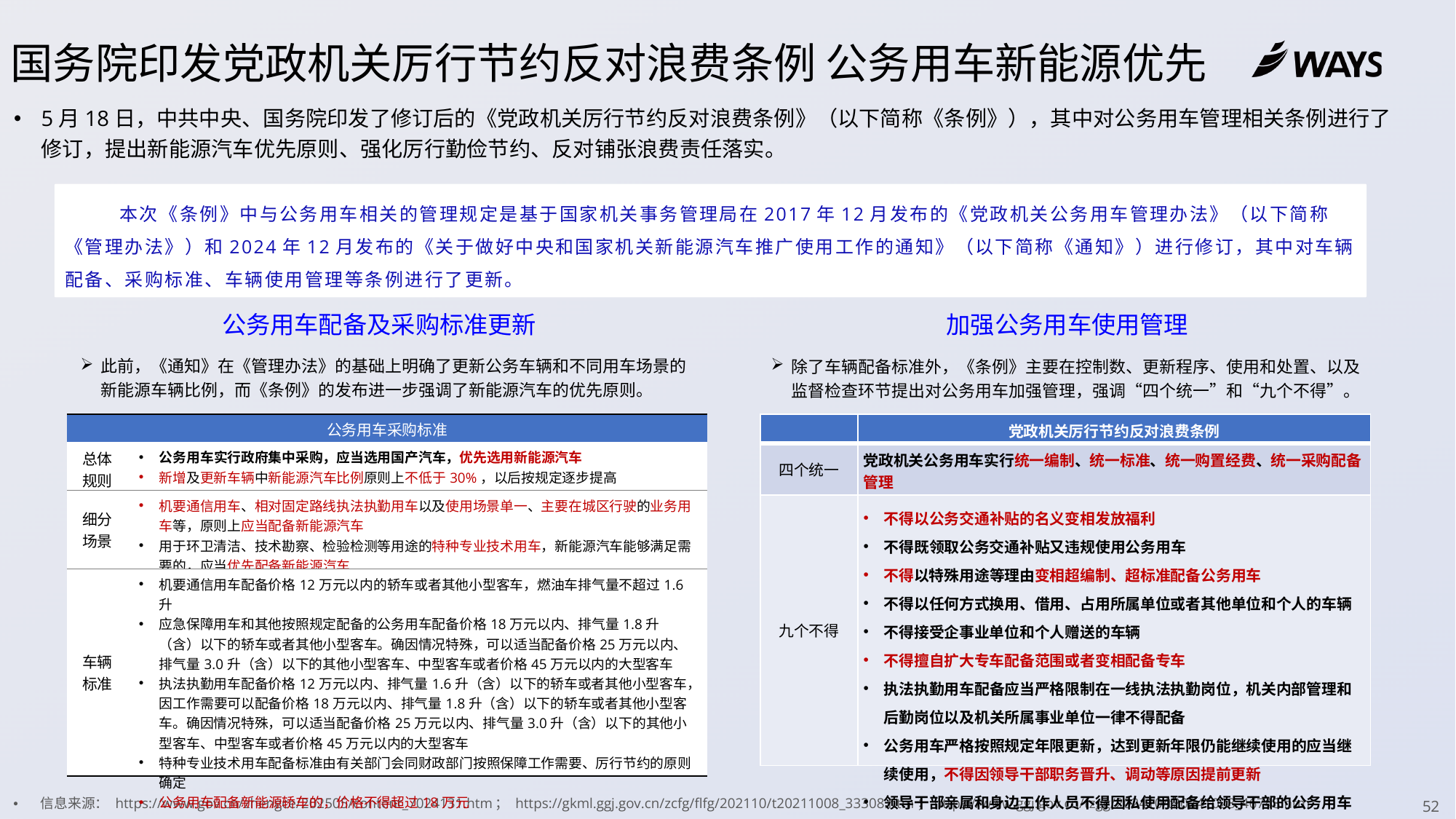

国务院印发党政机关厉行节约反对浪费条例 公务用车新能源优先
5月18日，中共中央、国务院印发了修订后的《党政机关厉行节约反对浪费条例》（以下简称《条例》），其中对公务用车管理相关条例进行了修订，提出新能源汽车优先原则、强化厉行勤俭节约、反对铺张浪费责任落实。

本次《条例》中与公务用车相关的管理规定是基于国家机关事务管理局在2017年12月发布的《党政机关公务用车管理办法》（以下简称《管理办法》）和2024年12月发布的《关于做好中央和国家机关新能源汽车推广使用工作的通知》（以下简称《通知》）进行修订，其中对车辆配备、采购标准、车辆使用管理等条例进行了更新。
公务用车配备及采购标准更新
加强公务用车使用管理
此前，《通知》在《管理办法》的基础上明确了更新公务车辆和不同用车场景的新能源车辆比例，而《条例》的发布进一步强调了新能源汽车的优先原则。
除了车辆配备标准外，《条例》主要在控制数、更新程序、使用和处置、以及监督检查环节提出对公务用车加强管理，强调“四个统一”和“九个不得”。
| 公务用车采购标准 |  |
| --- | --- |
| 总体规则 | 公务用车实行政府集中采购，应当选用国产汽车，优先选用新能源汽车 新增及更新车辆中新能源汽车比例原则上不低于30%，以后按规定逐步提高 |
| 细分场景 | 机要通信用车、相对固定路线执法执勤用车以及使用场景单一、主要在城区行驶的业务用车等，原则上应当配备新能源汽车 用于环卫清洁、技术勘察、检验检测等用途的特种专业技术用车，新能源汽车能够满足需要的，应当优先配备新能源汽车 |
| 车辆标准 | 机要通信用车配备价格12万元以内的轿车或者其他小型客车，燃油车排气量不超过1.6升 应急保障用车和其他按照规定配备的公务用车配备价格18万元以内、排气量1.8升（含）以下的轿车或者其他小型客车。确因情况特殊，可以适当配备价格25万元以内、排气量3.0升（含）以下的其他小型客车、中型客车或者价格45万元以内的大型客车 执法执勤用车配备价格12万元以内、排气量1.6升（含）以下的轿车或者其他小型客车，因工作需要可以配备价格18万元以内、排气量1.8升（含）以下的轿车或者其他小型客车。确因情况特殊，可以适当配备价格25万元以内、排气量3.0升（含）以下的其他小型客车、中型客车或者价格45万元以内的大型客车 特种专业技术用车配备标准由有关部门会同财政部门按照保障工作需要、厉行节约的原则确定 公务用车配备新能源轿车的，价格不得超过18万元 |
|  | 党政机关厉行节约反对浪费条例 |
| --- | --- |
| 四个统一 | 党政机关公务用车实行统一编制、统一标准、统一购置经费、统一采购配备管理 |
| 九个不得 | 不得以公务交通补贴的名义变相发放福利 不得既领取公务交通补贴又违规使用公务用车 不得以特殊用途等理由变相超编制、超标准配备公务用车 不得以任何方式换用、借用、占用所属单位或者其他单位和个人的车辆 不得接受企事业单位和个人赠送的车辆 不得擅自扩大专车配备范围或者变相配备专车 执法执勤用车配备应当严格限制在一线执法执勤岗位，机关内部管理和后勤岗位以及机关所属事业单位一律不得配备 公务用车严格按照规定年限更新，达到更新年限仍能继续使用的应当继续使用，不得因领导干部职务晋升、调动等原因提前更新 领导干部亲属和身边工作人员不得因私使用配备给领导干部的公务用车 |
信息来源： https://www.gov.cn/zhengce/202505/content_7024131.htm； https://gkml.ggj.gov.cn/zcfg/flfg/202110/t20211008_33308.htm；https://www.ggj.gov.cn/tzgg/202410/t20241028_46748.htm
52